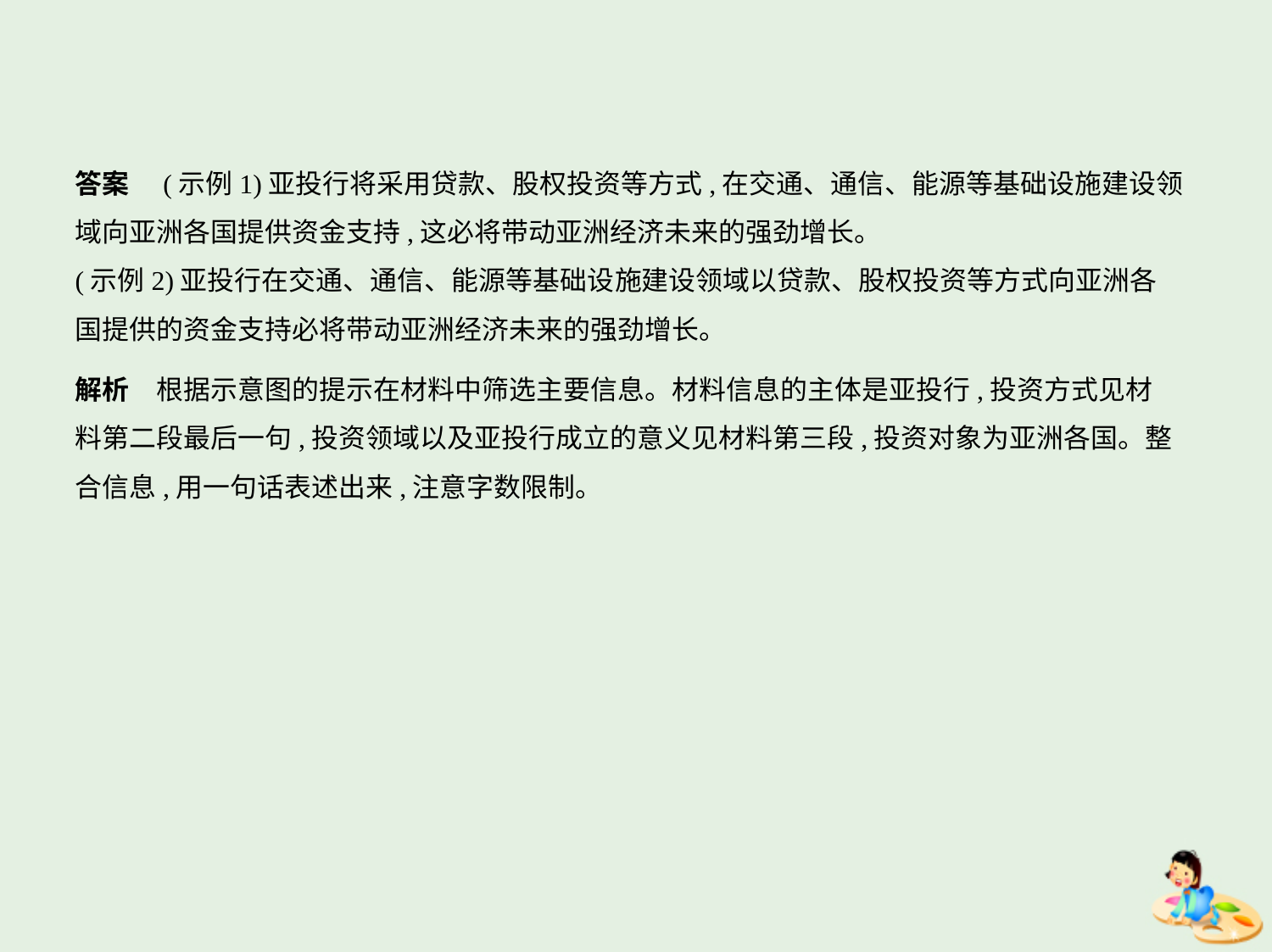

答案　(示例1)亚投行将采用贷款、股权投资等方式,在交通、通信、能源等基础设施建设领
域向亚洲各国提供资金支持,这必将带动亚洲经济未来的强劲增长。
(示例2)亚投行在交通、通信、能源等基础设施建设领域以贷款、股权投资等方式向亚洲各
国提供的资金支持必将带动亚洲经济未来的强劲增长。
解析　根据示意图的提示在材料中筛选主要信息。材料信息的主体是亚投行,投资方式见材
料第二段最后一句,投资领域以及亚投行成立的意义见材料第三段,投资对象为亚洲各国。整
合信息,用一句话表述出来,注意字数限制。